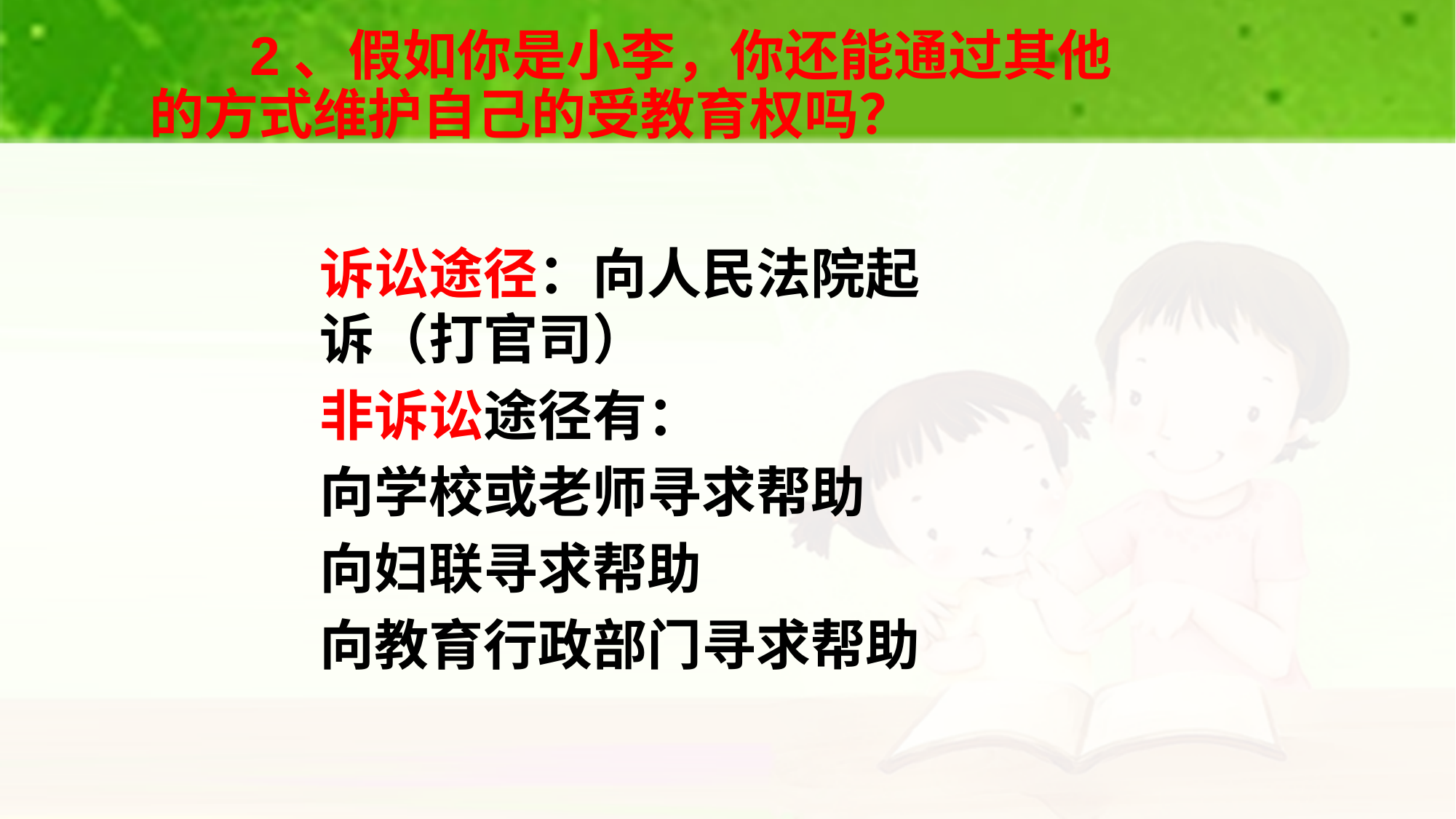

2、假如你是小李，你还能通过其他的方式维护自己的受教育权吗？

诉讼途径：向人民法院起诉（打官司）
非诉讼途径有：
向学校或老师寻求帮助
向妇联寻求帮助
向教育行政部门寻求帮助